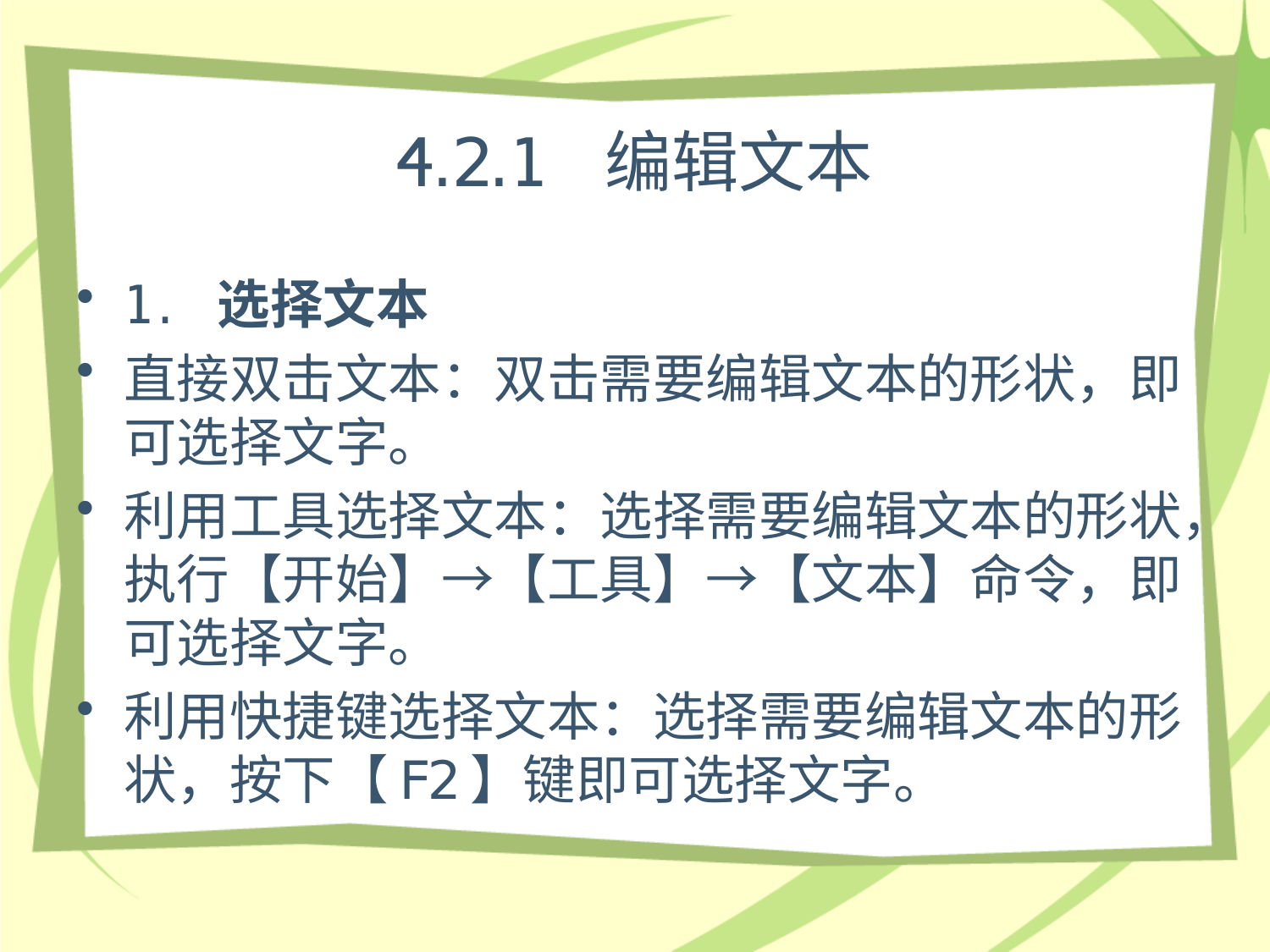

# 4.2.1  编辑文本
1.  选择文本
直接双击文本：双击需要编辑文本的形状，即可选择文字。
利用工具选择文本：选择需要编辑文本的形状，执行【开始】→【工具】→【文本】命令，即可选择文字。
利用快捷键选择文本：选择需要编辑文本的形状，按下【F2】键即可选择文字。